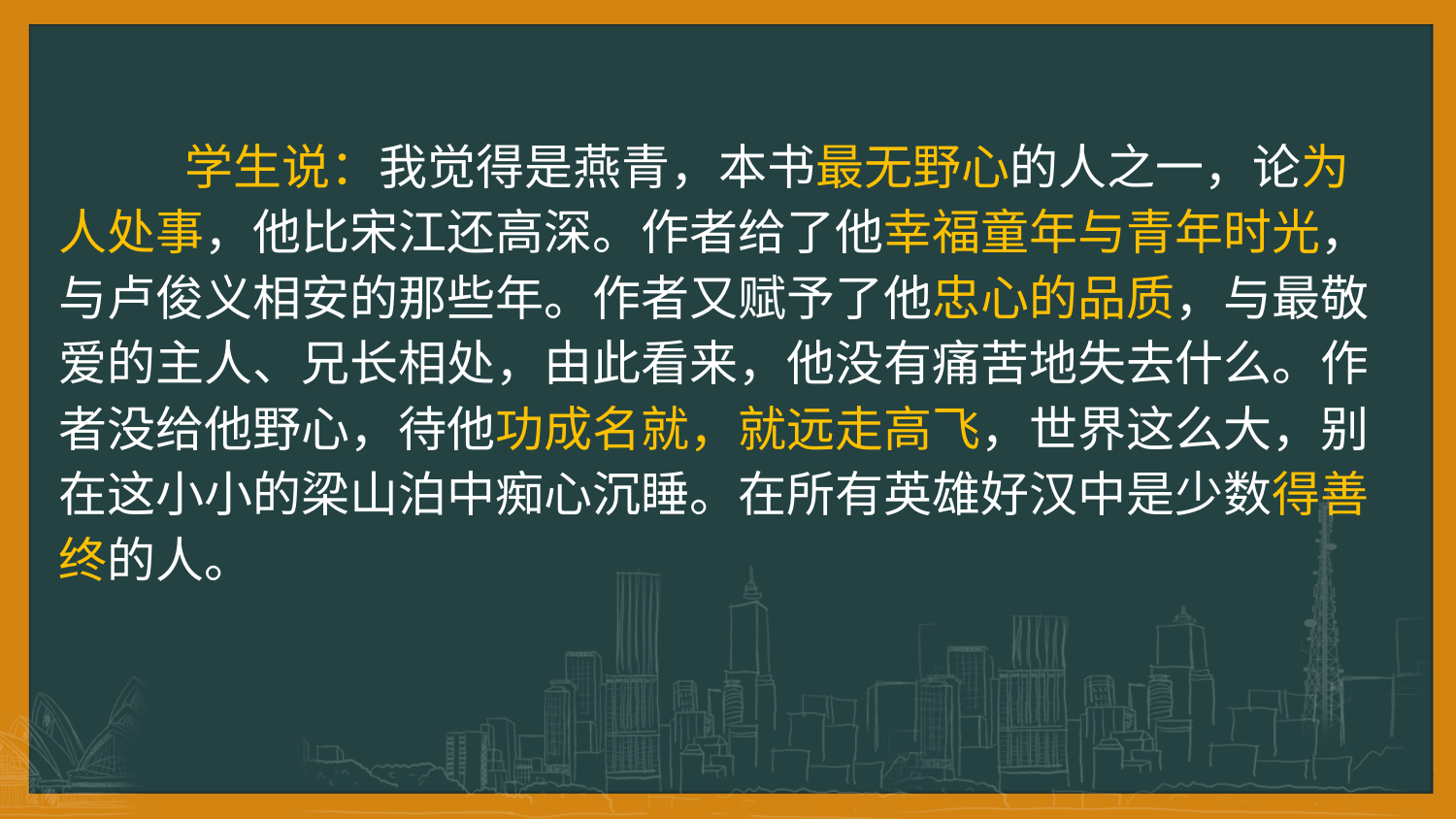

学生说：我觉得是燕青，本书最无野心的人之一，论为人处事，他比宋江还高深。作者给了他幸福童年与青年时光，与卢俊义相安的那些年。作者又赋予了他忠心的品质，与最敬爱的主人、兄长相处，由此看来，他没有痛苦地失去什么。作者没给他野心，待他功成名就，就远走高飞，世界这么大，别在这小小的梁山泊中痴心沉睡。在所有英雄好汉中是少数得善终的人。